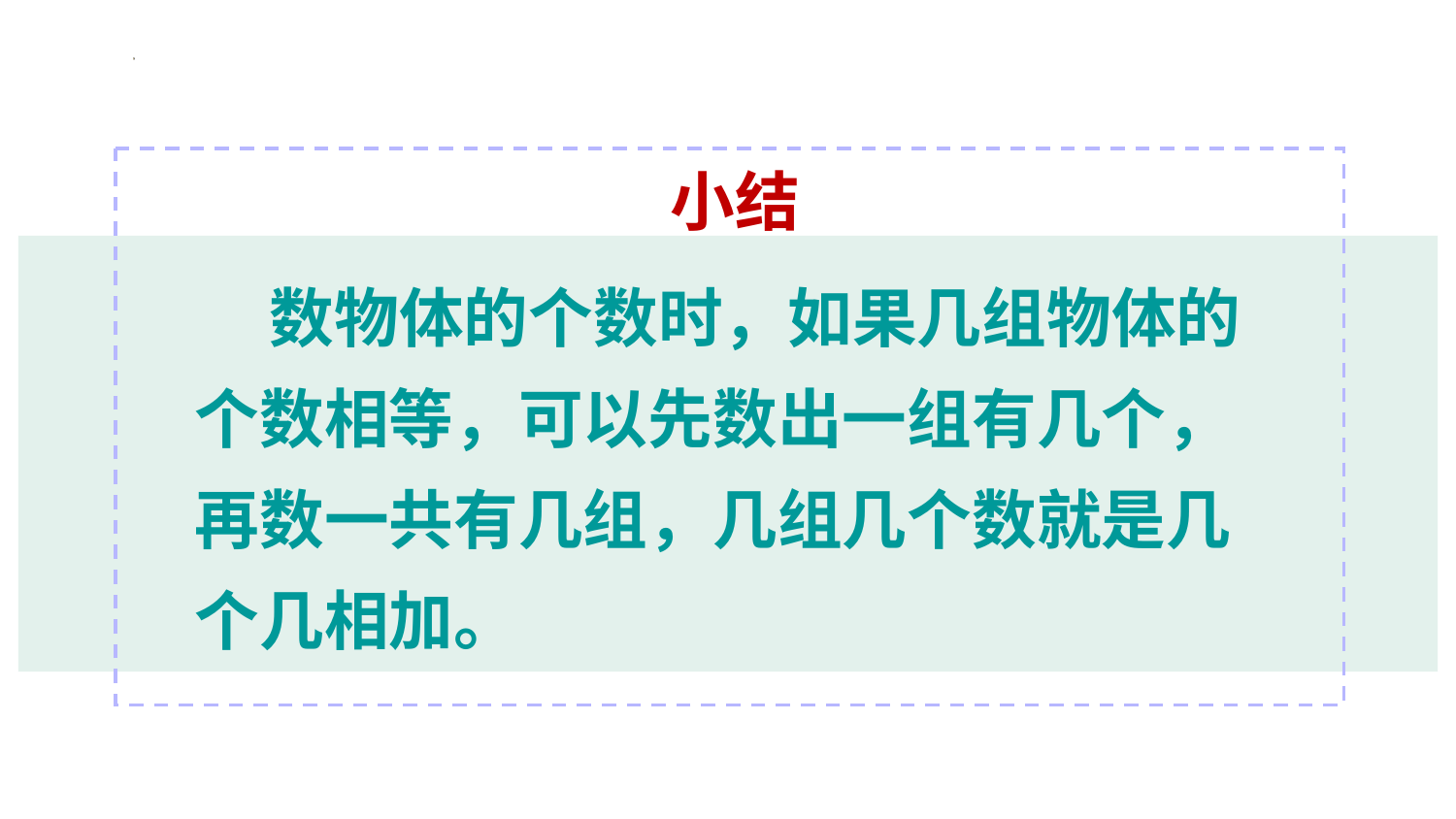

数物体的个数时，如果几组物体的个数相等，可以先数出一组有几个，再数一共有几组，几组几个数就是几个几相加。
小结